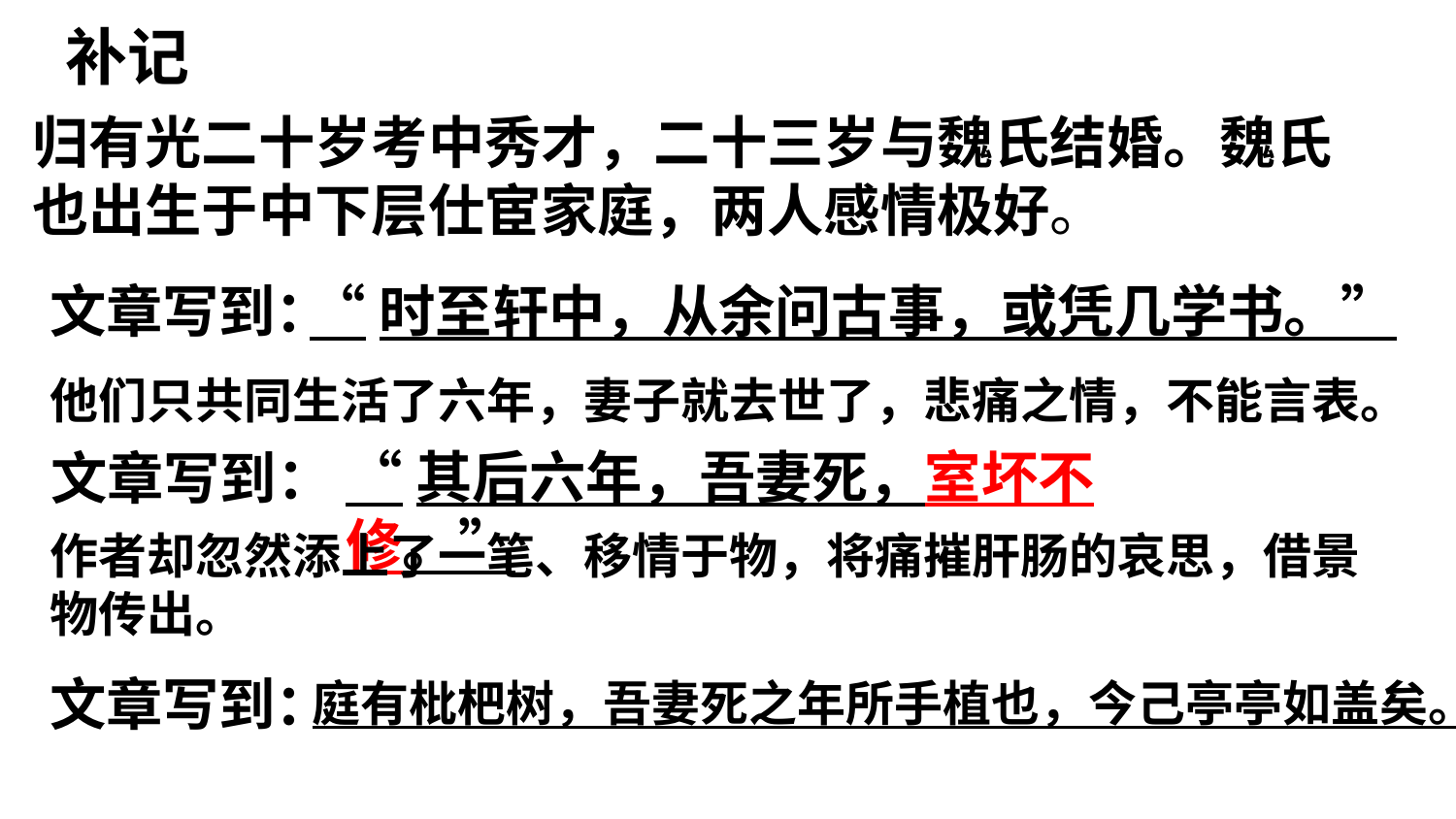

# 补记
归有光二十岁考中秀才，二十三岁与魏氏结婚。魏氏也出生于中下层仕宦家庭，两人感情极好。
文章写到：
“时至轩中，从余问古事，或凭几学书。”
他们只共同生活了六年，妻子就去世了，悲痛之情，不能言表。
“其后六年，吾妻死，室坏不修。”
文章写到：
作者却忽然添上了一笔、移情于物，将痛摧肝肠的哀思，借景物传出。
文章写到：
庭有枇杷树，吾妻死之年所手植也，今己亭亭如盖矣。